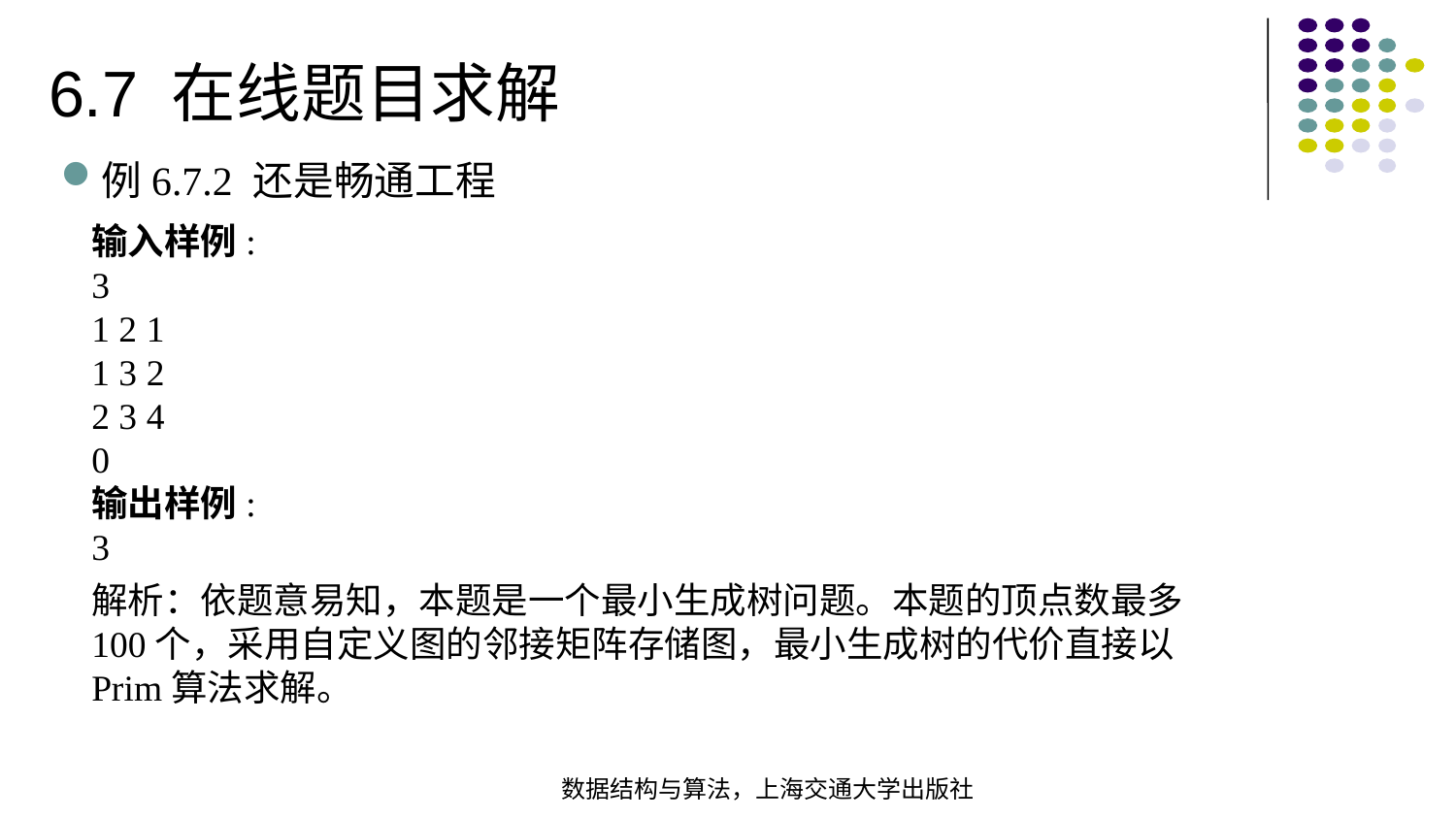

6.7 在线题目求解
例6.7.2 还是畅通工程
输入样例:
3
1 2 1
1 3 2
2 3 4
0
输出样例:
3
解析：依题意易知，本题是一个最小生成树问题。本题的顶点数最多100个，采用自定义图的邻接矩阵存储图，最小生成树的代价直接以Prim算法求解。